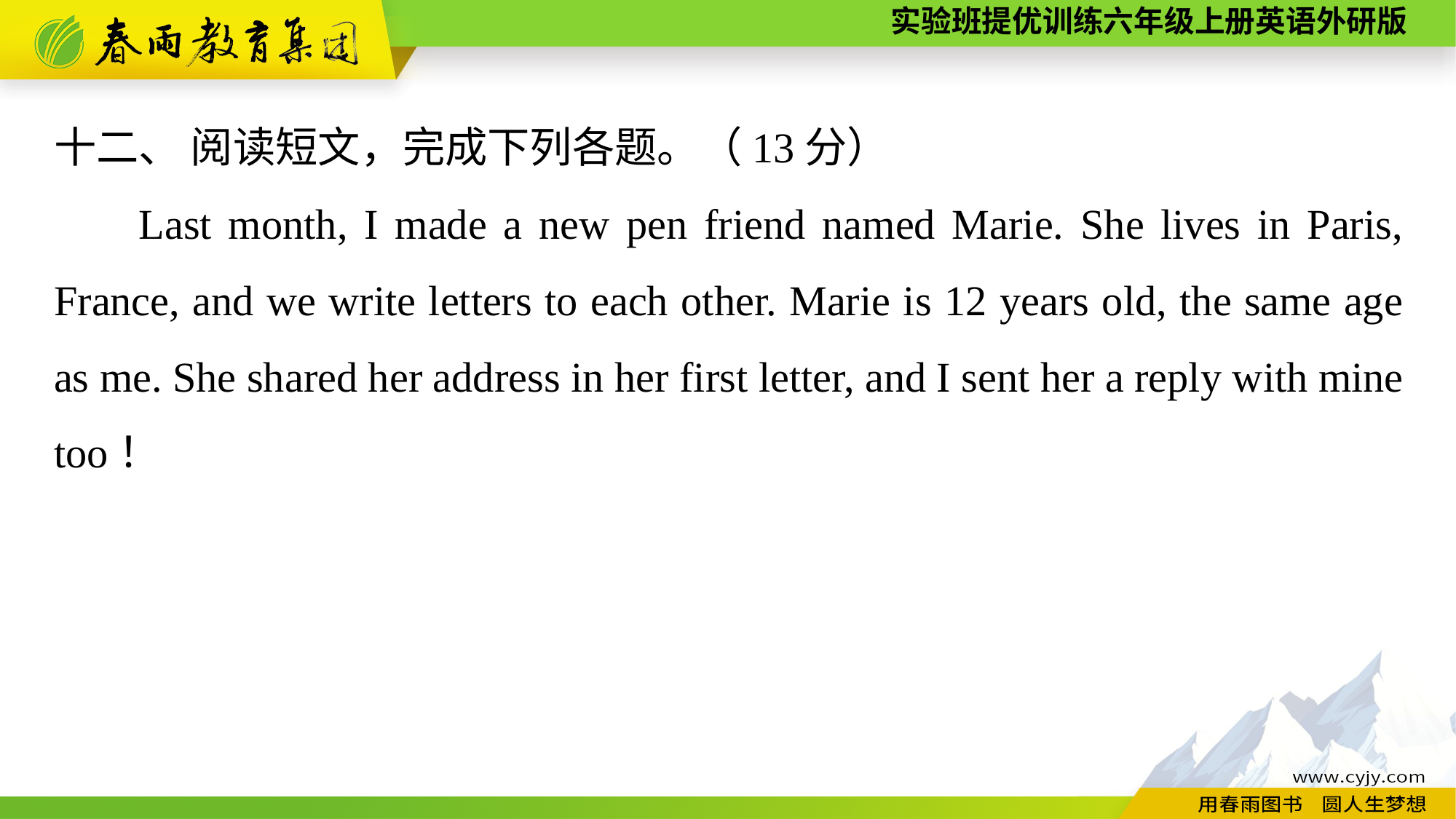

十二、 阅读短文，完成下列各题。（13分）
Last month, I made a new pen friend named Marie. She lives in Paris, France, and we write letters to each other. Marie is 12 years old, the same age as me. She shared her address in her first letter, and I sent her a reply with mine too！